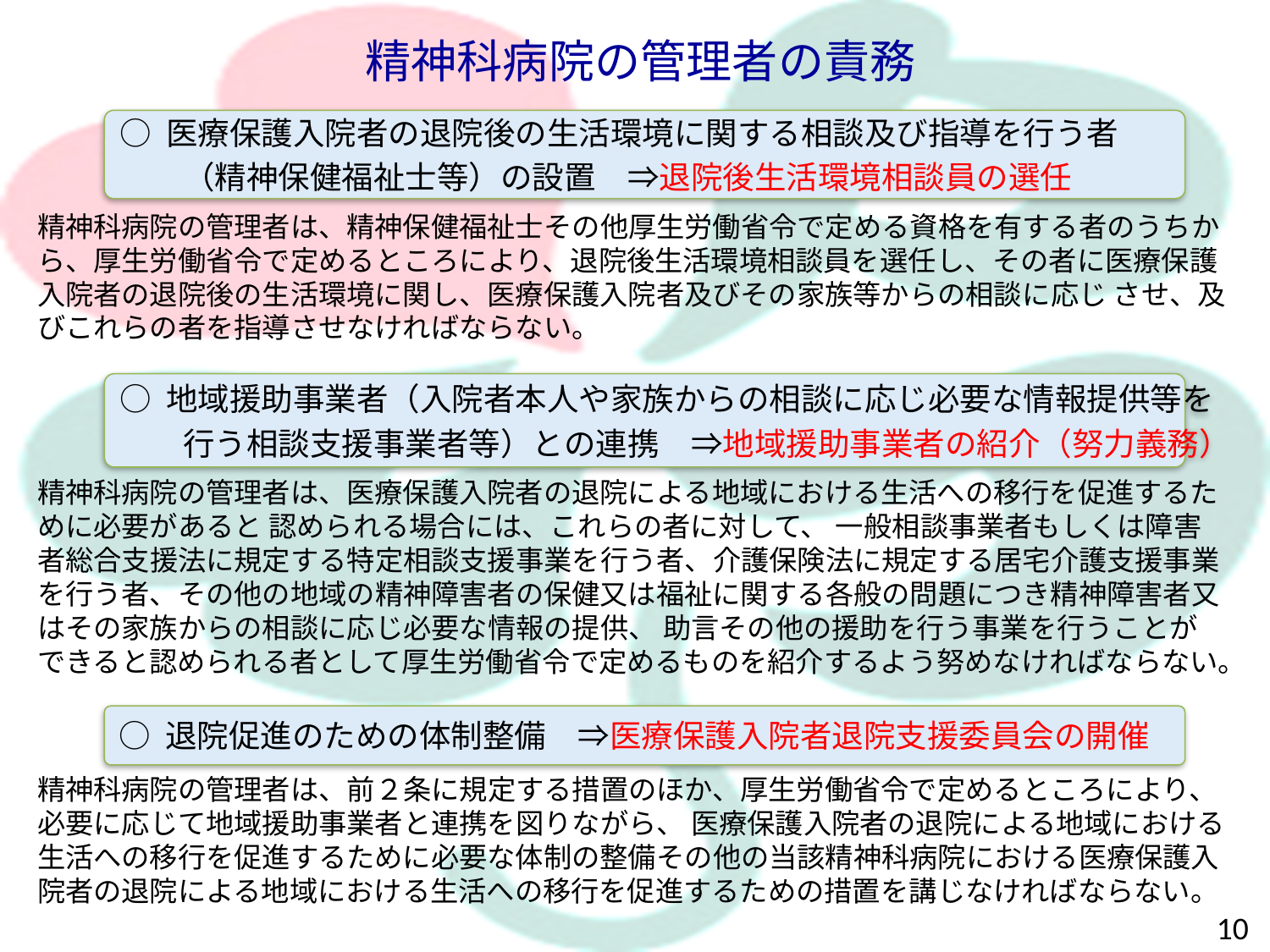

精神科病院の管理者の責務

○ 医療保護入院者の退院後の生活環境に関する相談及び指導を行う者
　　（精神保健福祉士等）の設置　⇒退院後生活環境相談員の選任
精神科病院の管理者は、精神保健福祉士その他厚生労働省令で定める資格を有する者のうちから、厚生労働省令で定めるところにより、退院後生活環境相談員を選任し、その者に医療保護入院者の退院後の生活環境に関し、医療保護入院者及びその家族等からの相談に応じ させ、及びこれらの者を指導させなければならない。
○ 地域援助事業者（入院者本人や家族からの相談に応じ必要な情報提供等を
　　行う相談支援事業者等）との連携　⇒地域援助事業者の紹介（努力義務）
精神科病院の管理者は、医療保護入院者の退院による地域における生活への移行を促進するために必要があると 認められる場合には、これらの者に対して、 一般相談事業者もしくは障害者総合支援法に規定する特定相談支援事業を行う者、介護保険法に規定する居宅介護支援事業を行う者、その他の地域の精神障害者の保健又は福祉に関する各般の問題につき精神障害者又はその家族からの相談に応じ必要な情報の提供、 助言その他の援助を行う事業を行うことができると認められる者として厚生労働省令で定めるものを紹介するよう努めなければならない。
○ 退院促進のための体制整備　⇒医療保護入院者退院支援委員会の開催
精神科病院の管理者は、前２条に規定する措置のほか、厚生労働省令で定めるところにより、必要に応じて地域援助事業者と連携を図りながら、 医療保護入院者の退院による地域における生活への移行を促進するために必要な体制の整備その他の当該精神科病院における医療保護入院者の退院による地域における生活への移行を促進するための措置を講じなければならない。
10